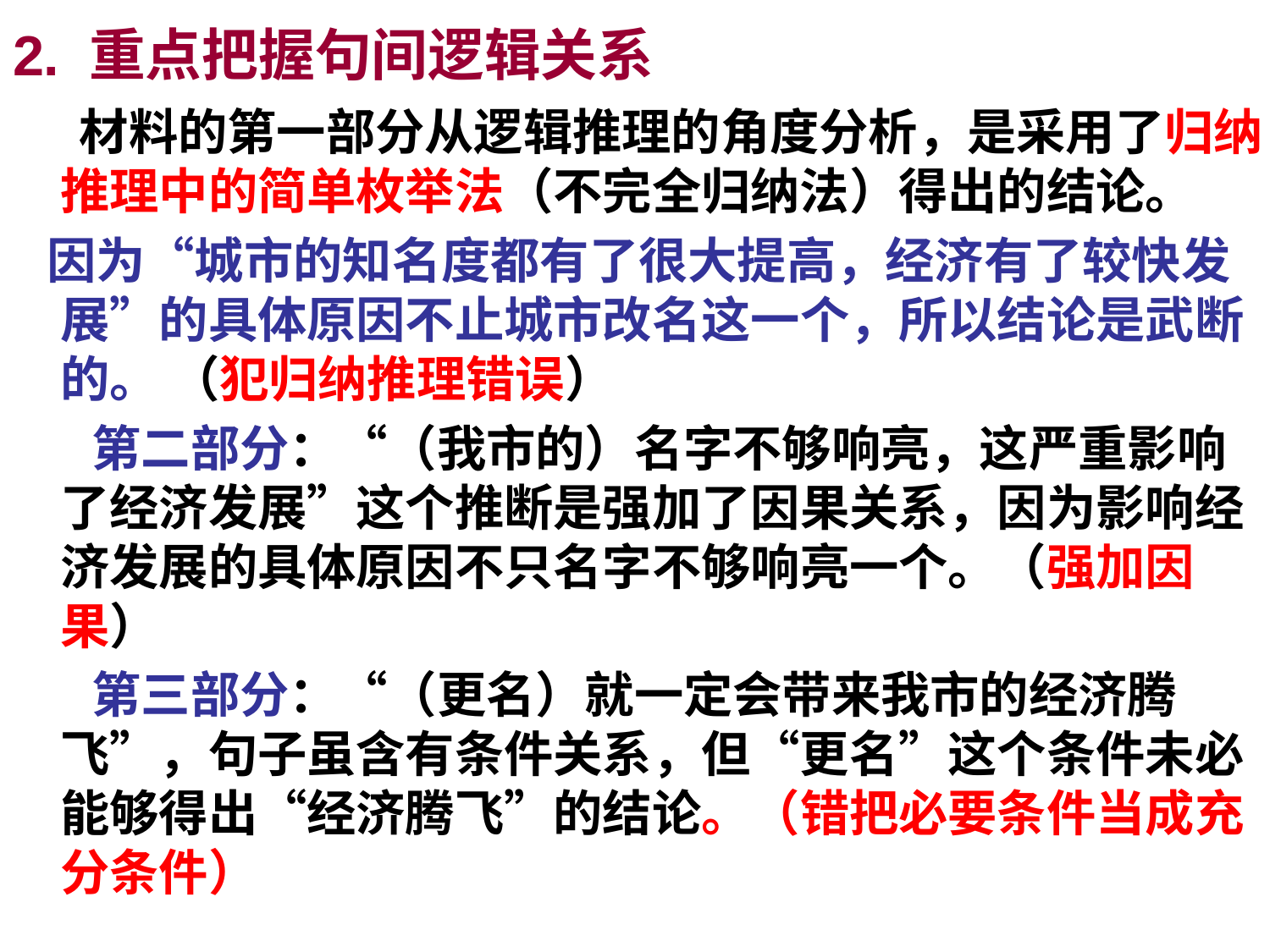

# 2. 重点把握句间逻辑关系
     材料的第一部分从逻辑推理的角度分析，是采用了归纳推理中的简单枚举法（不完全归纳法）得出的结论。
  因为“城市的知名度都有了很大提高，经济有了较快发展”的具体原因不止城市改名这一个，所以结论是武断的。 （犯归纳推理错误）
      第二部分：“（我市的）名字不够响亮，这严重影响了经济发展”这个推断是强加了因果关系，因为影响经济发展的具体原因不只名字不够响亮一个。（强加因果）
      第三部分：“（更名）就一定会带来我市的经济腾飞”，句子虽含有条件关系，但“更名”这个条件未必能够得出“经济腾飞”的结论。（错把必要条件当成充分条件）